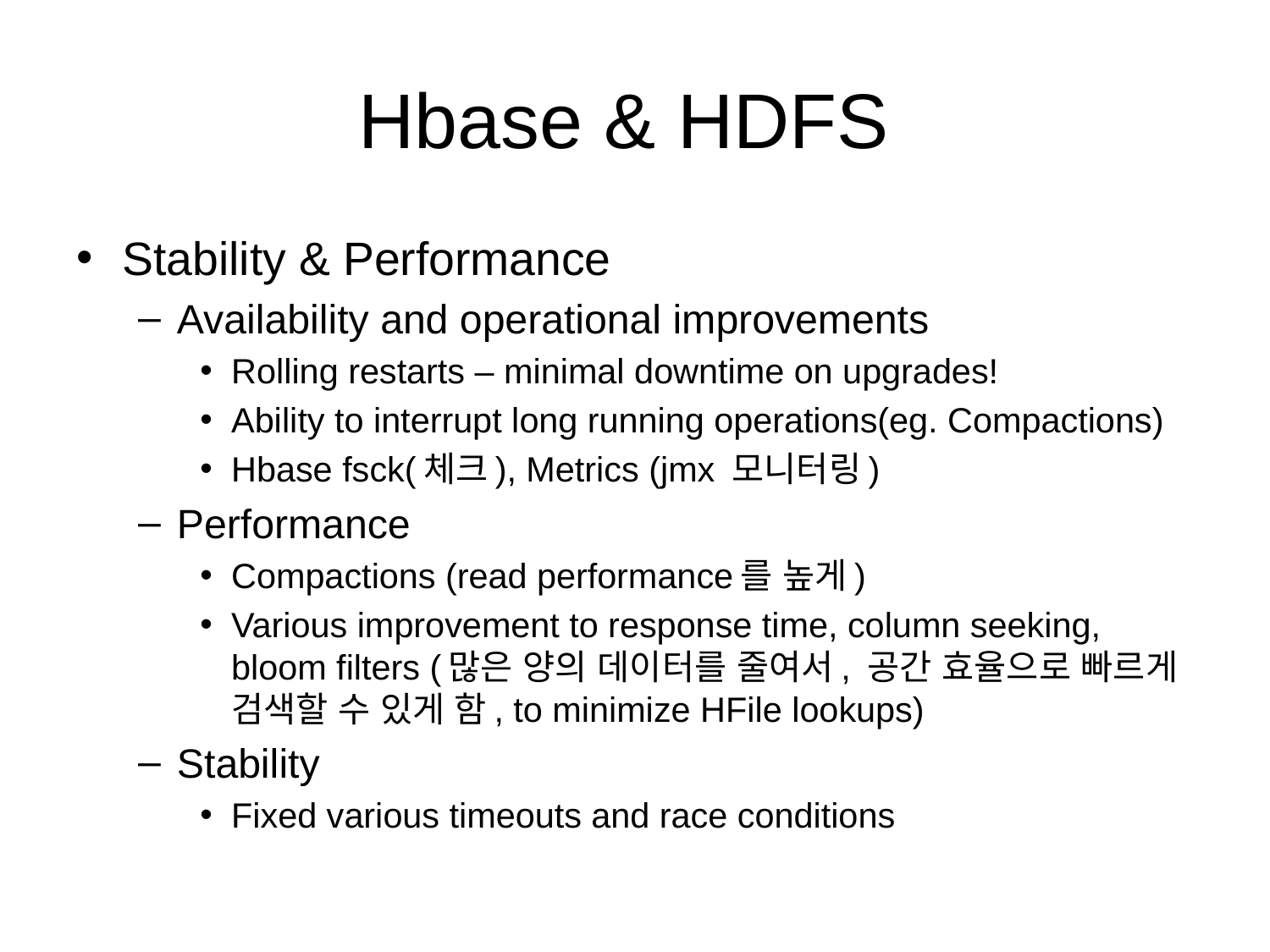

# Hbase & HDFS
Stability & Performance
Availability and operational improvements
Rolling restarts – minimal downtime on upgrades!
Ability to interrupt long running operations(eg. Compactions)
Hbase fsck(체크), Metrics (jmx 모니터링)
Performance
Compactions (read performance를 높게)
Various improvement to response time, column seeking, bloom filters (많은 양의 데이터를 줄여서, 공간 효율으로 빠르게 검색할 수 있게 함, to minimize HFile lookups)
Stability
Fixed various timeouts and race conditions